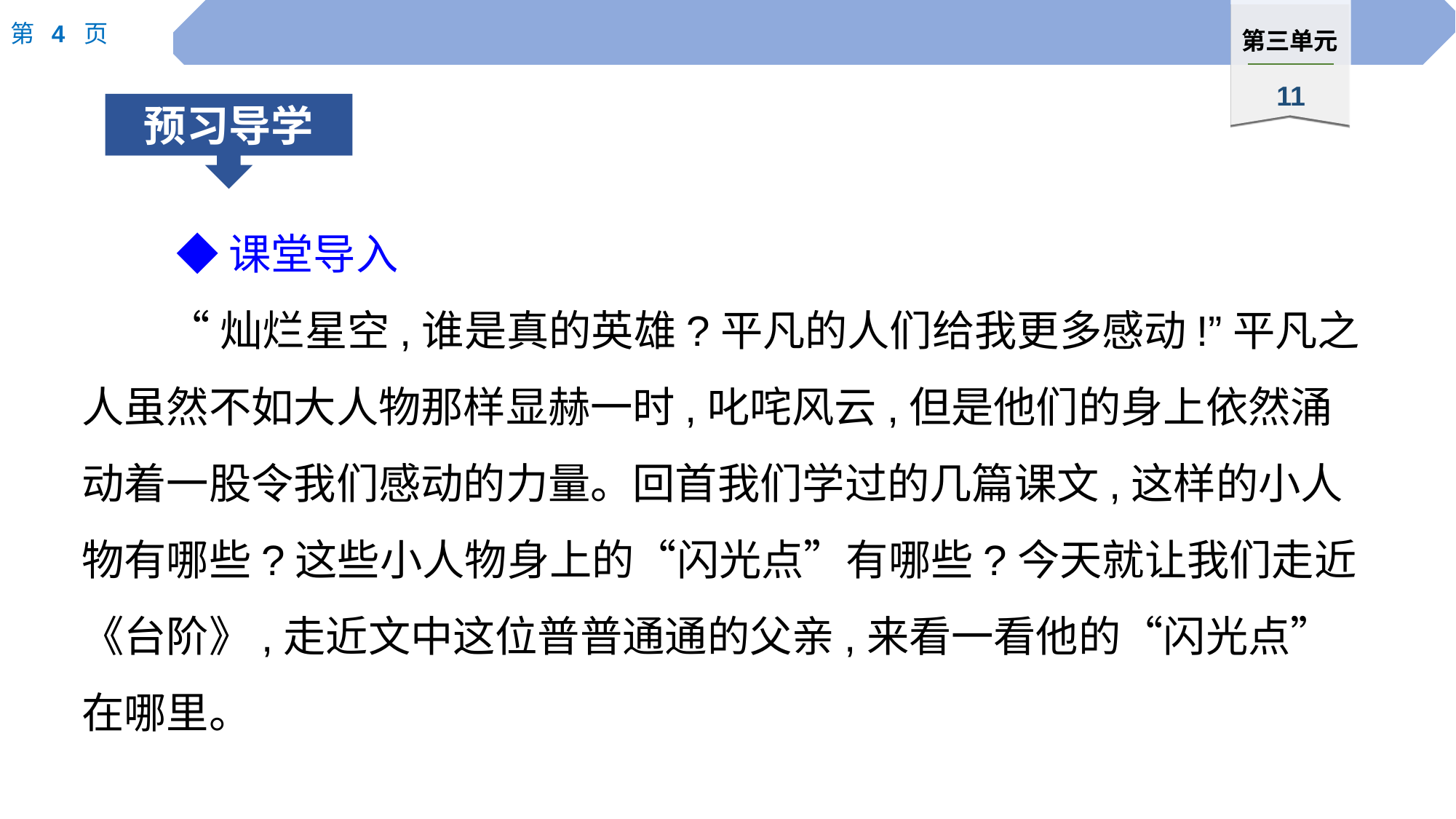

◆课堂导入

“灿烂星空,谁是真的英雄?平凡的人们给我更多感动!”平凡之人虽然不如大人物那样显赫一时,叱咤风云,但是他们的身上依然涌动着一股令我们感动的力量。回首我们学过的几篇课文,这样的小人物有哪些?这些小人物身上的“闪光点”有哪些?今天就让我们走近《台阶》,走近文中这位普普通通的父亲,来看一看他的“闪光点”在哪里。